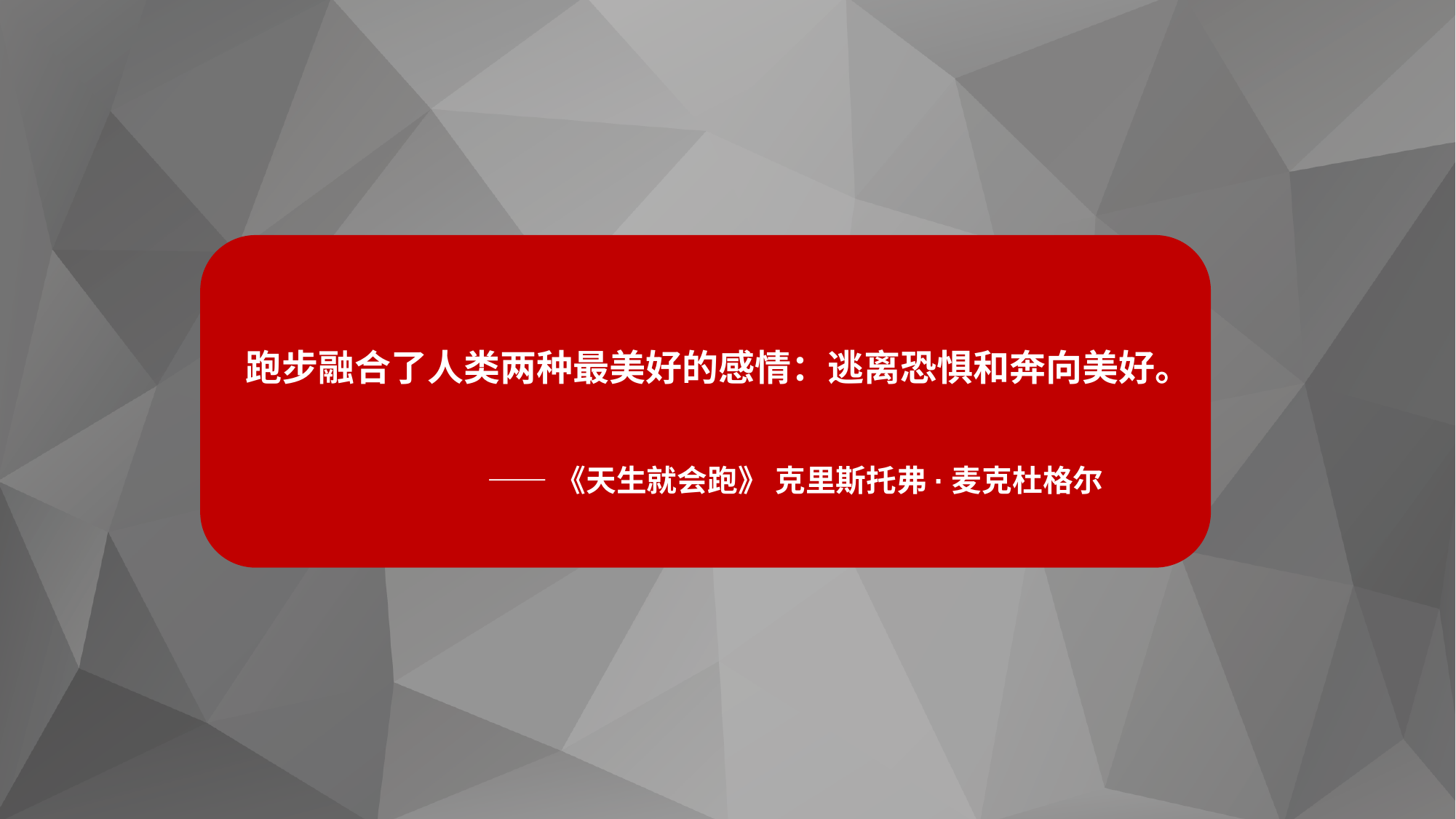

跑步融合了人类两种最美好的感情：逃离恐惧和奔向美好。

                                   ——《天生就会跑》 克里斯托弗·麦克杜格尔